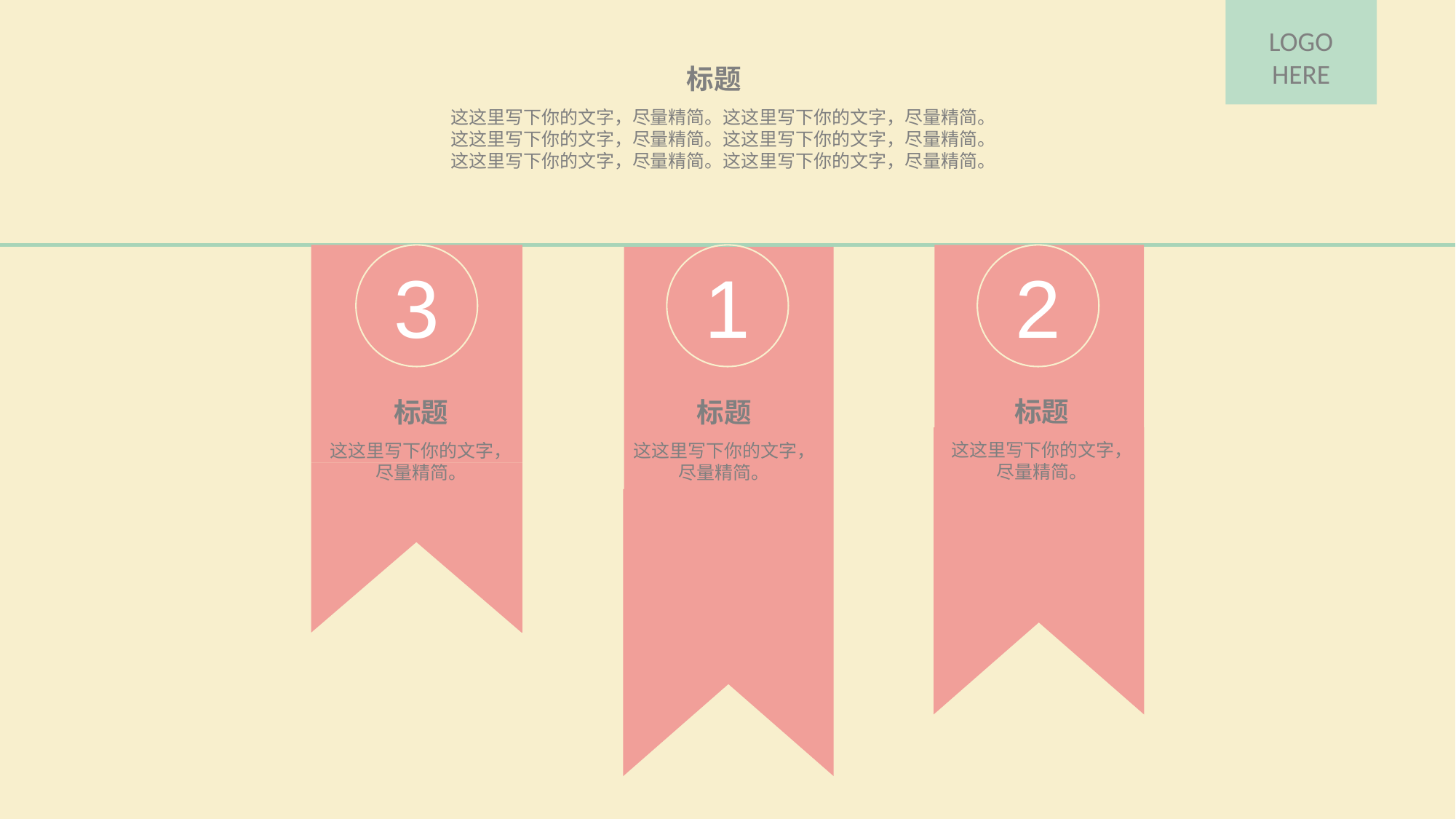

LOGO
HERE
标题
这这里写下你的文字，尽量精简。这这里写下你的文字，尽量精简。这这里写下你的文字，尽量精简。这这里写下你的文字，尽量精简。这这里写下你的文字，尽量精简。这这里写下你的文字，尽量精简。
3

2

1
标题
标题
标题
这这里写下你的文字，
尽量精简。
这这里写下你的文字，
尽量精简。
这这里写下你的文字，
尽量精简。